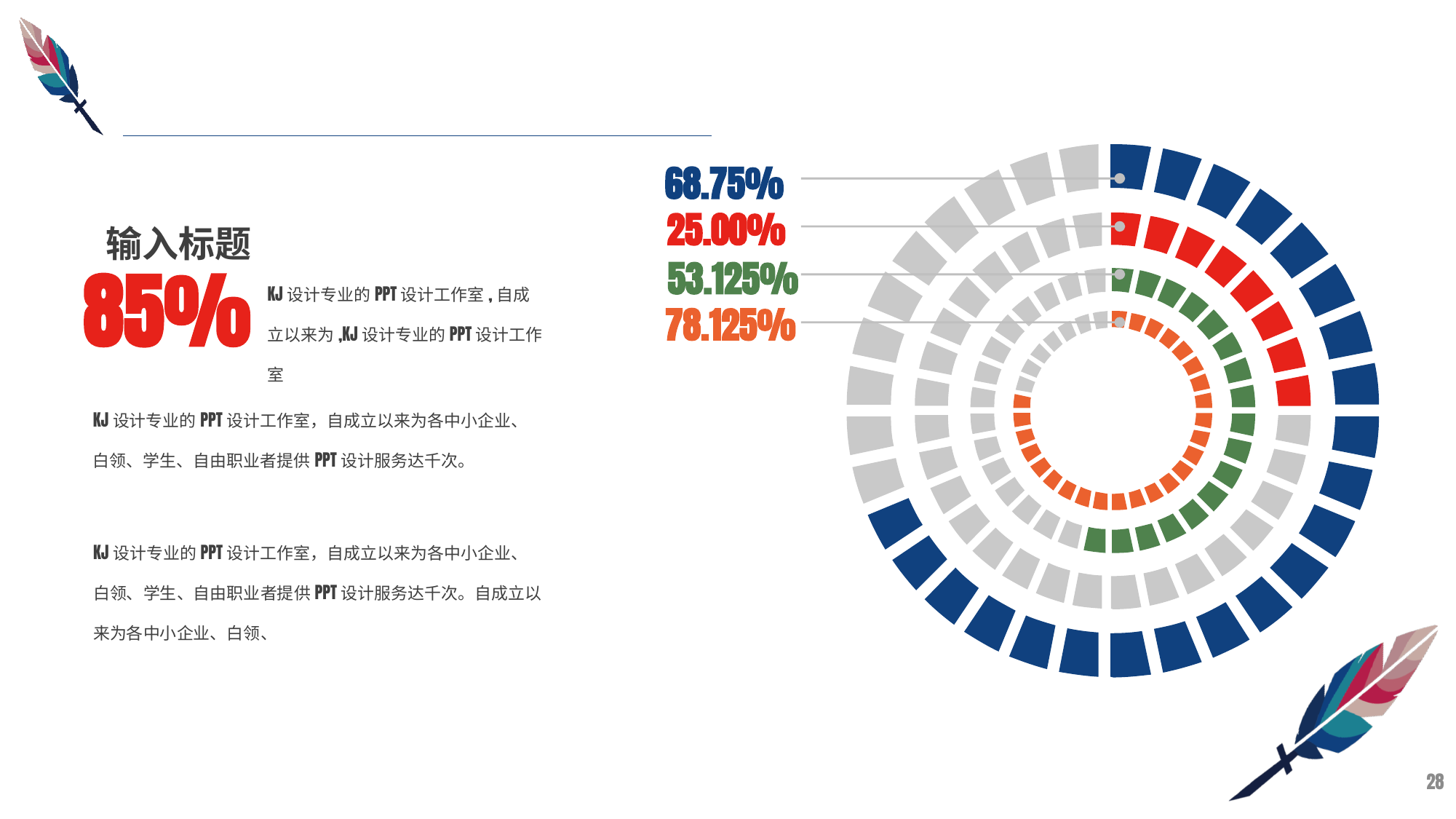

68.75%

25.00%
 输入标题

53.125%
85%
KJ设计专业的PPT设计工作室,自成立以来为,KJ设计专业的PPT设计工作室

78.125%

KJ设计专业的PPT设计工作室，自成立以来为各中小企业、白领、学生、自由职业者提供PPT设计服务达千次。
KJ设计专业的PPT设计工作室，自成立以来为各中小企业、白领、学生、自由职业者提供PPT设计服务达千次。自成立以来为各中小企业、白领、
28